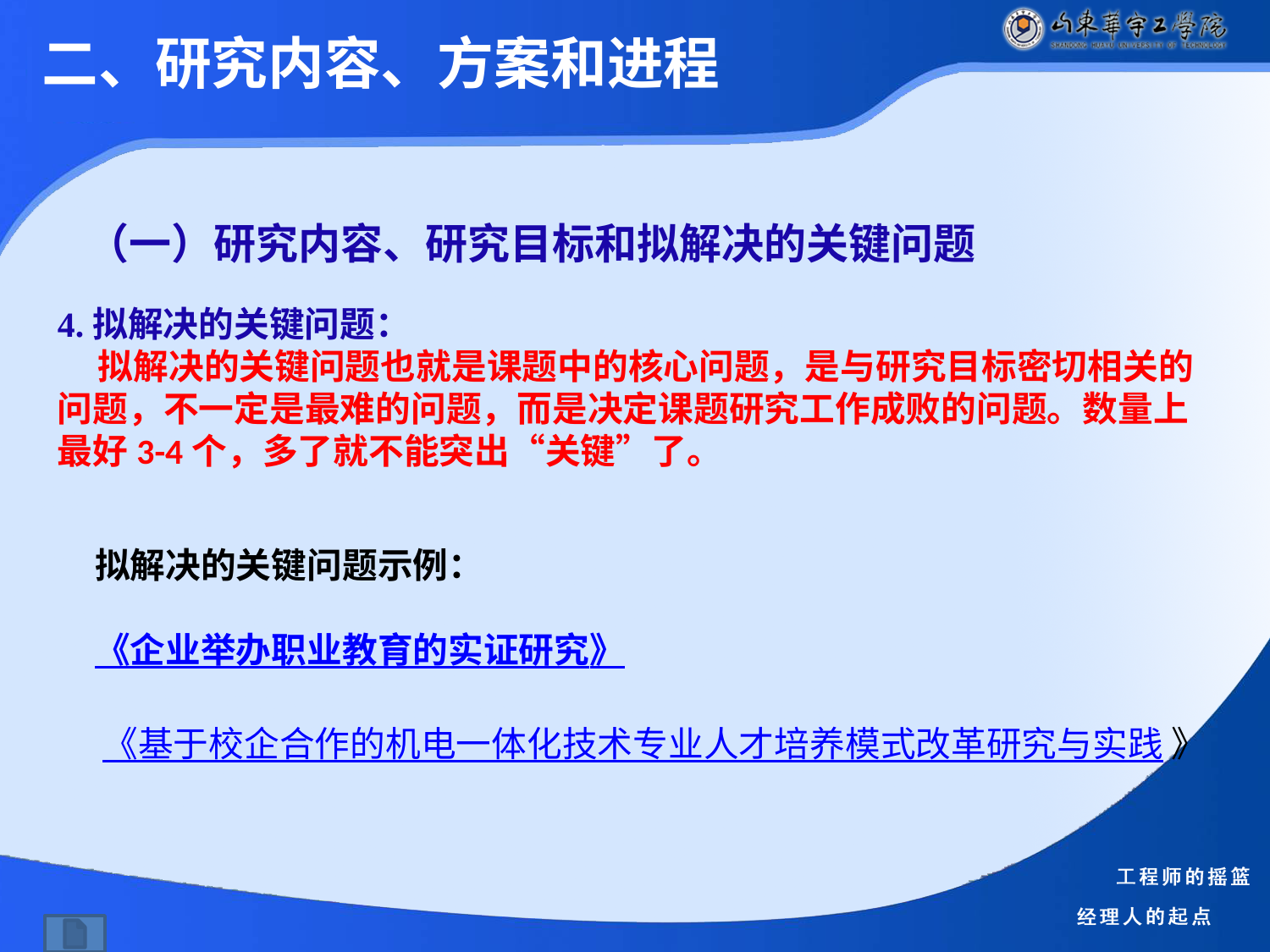

二、研究内容、方案和进程

（一）研究内容、研究目标和拟解决的关键问题

4.拟解决的关键问题：
    拟解决的关键问题也就是课题中的核心问题，是与研究目标密切相关的问题，不一定是最难的问题，而是决定课题研究工作成败的问题。数量上最好3-4个，多了就不能突出“关键”了。

拟解决的关键问题示例：

《企业举办职业教育的实证研究》

《基于校企合作的机电一体化技术专业人才培养模式改革研究与实践 》